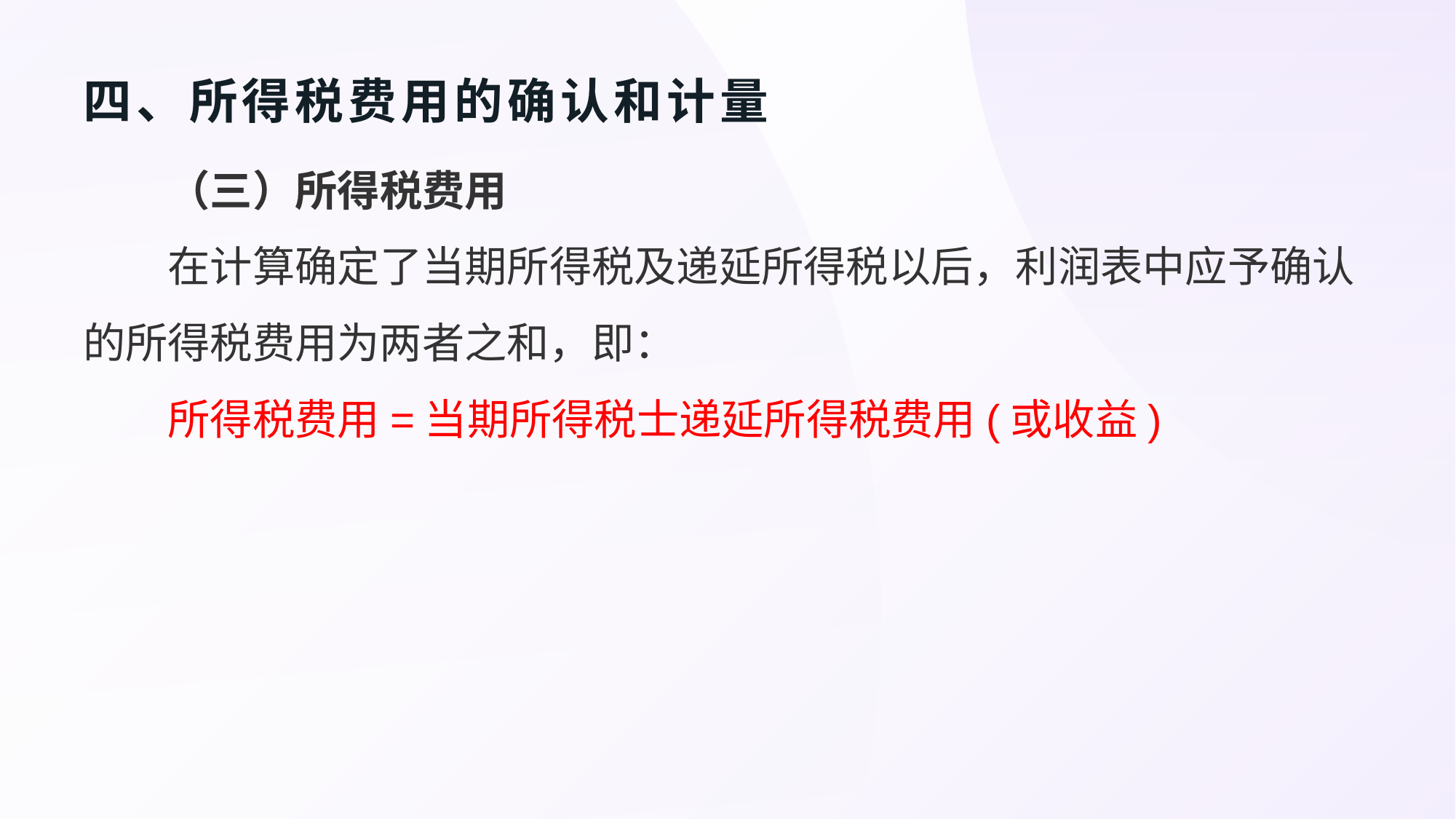

# 四、所得税费用的确认和计量
（三）所得税费用
在计算确定了当期所得税及递延所得税以后，利润表中应予确认的所得税费用为两者之和，即：
所得税费用=当期所得税士递延所得税费用(或收益)